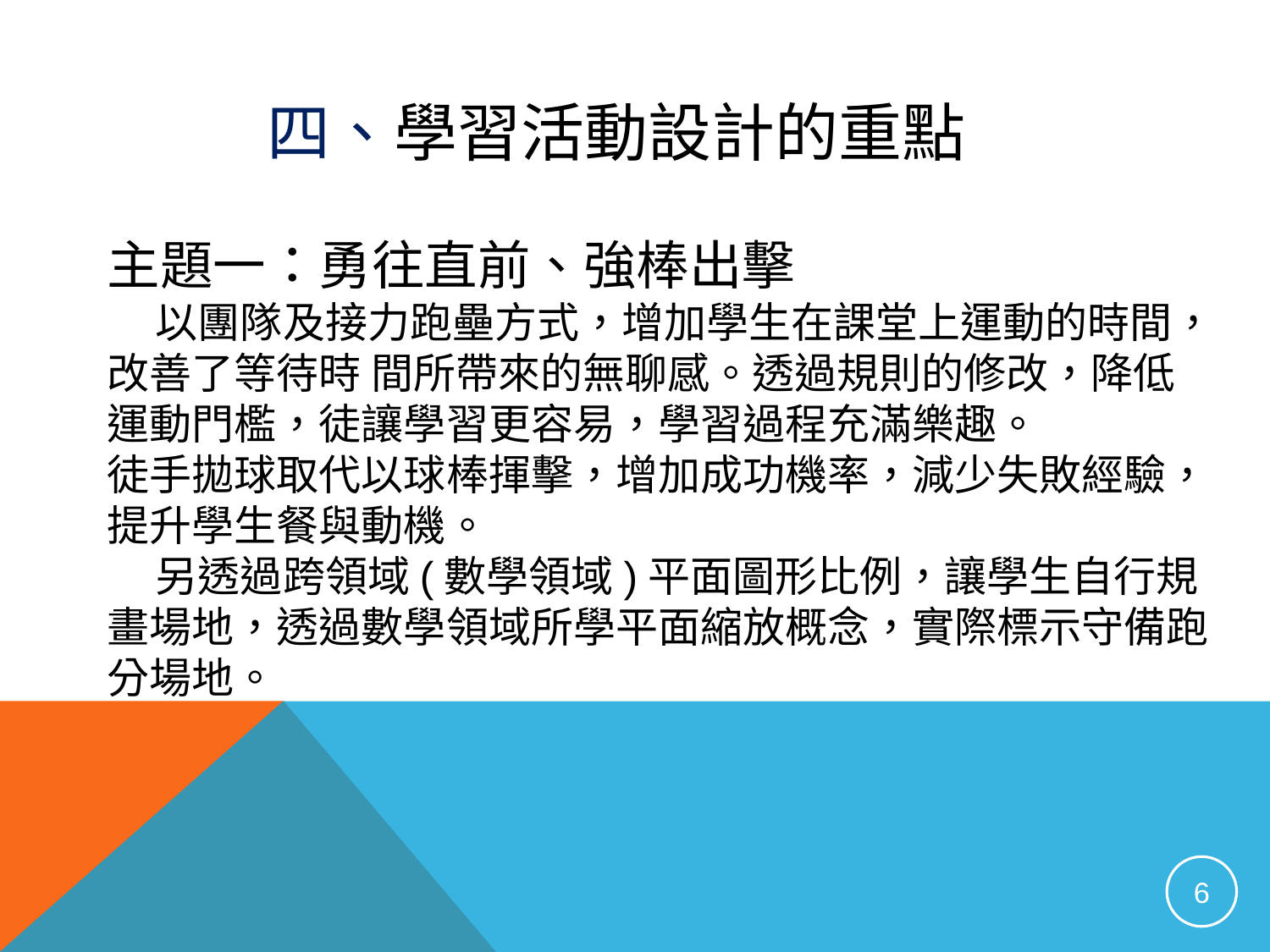

四、學習活動設計的重點
主題一：勇往直前、強棒出擊
    以團隊及接力跑壘方式，增加學生在課堂上運動的時間，改善了等待時 間所帶來的無聊感。透過規則的修改，降低運動門檻，徒讓學習更容易，學習過程充滿樂趣。
徒手拋球取代以球棒揮擊，增加成功機率，減少失敗經驗，提升學生餐與動機。
    另透過跨領域(數學領域)平面圖形比例，讓學生自行規畫場地，透過數學領域所學平面縮放概念，實際標示守備跑分場地。
6